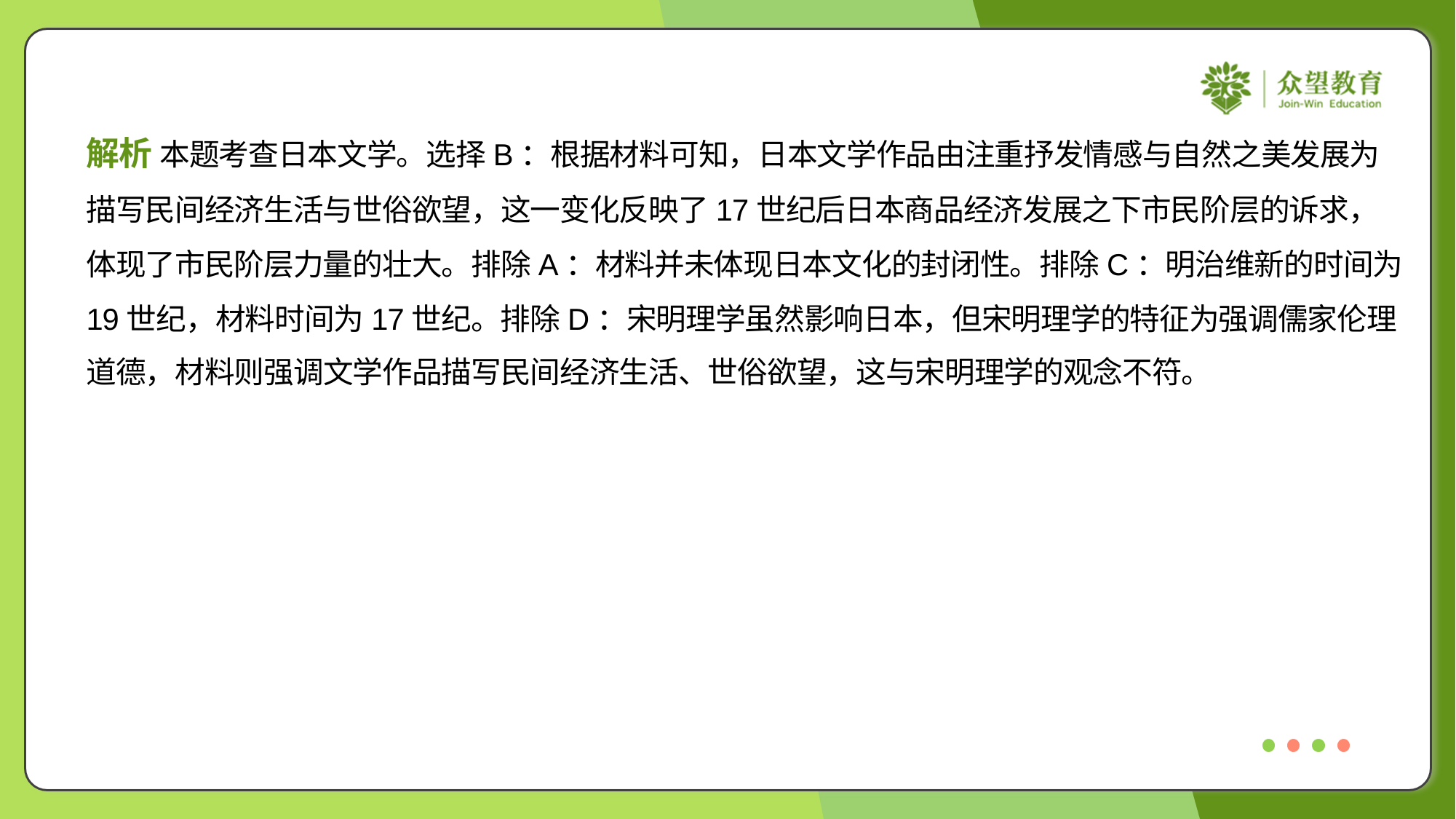

解析 本题考查日本文学。选择B：根据材料可知，日本文学作品由注重抒发情感与自然之美发展为
描写民间经济生活与世俗欲望，这一变化反映了17世纪后日本商品经济发展之下市民阶层的诉求，
体现了市民阶层力量的壮大。排除A：材料并未体现日本文化的封闭性。排除C：明治维新的时间为
19世纪，材料时间为17世纪。排除D：宋明理学虽然影响日本，但宋明理学的特征为强调儒家伦理
道德，材料则强调文学作品描写民间经济生活、世俗欲望，这与宋明理学的观念不符。